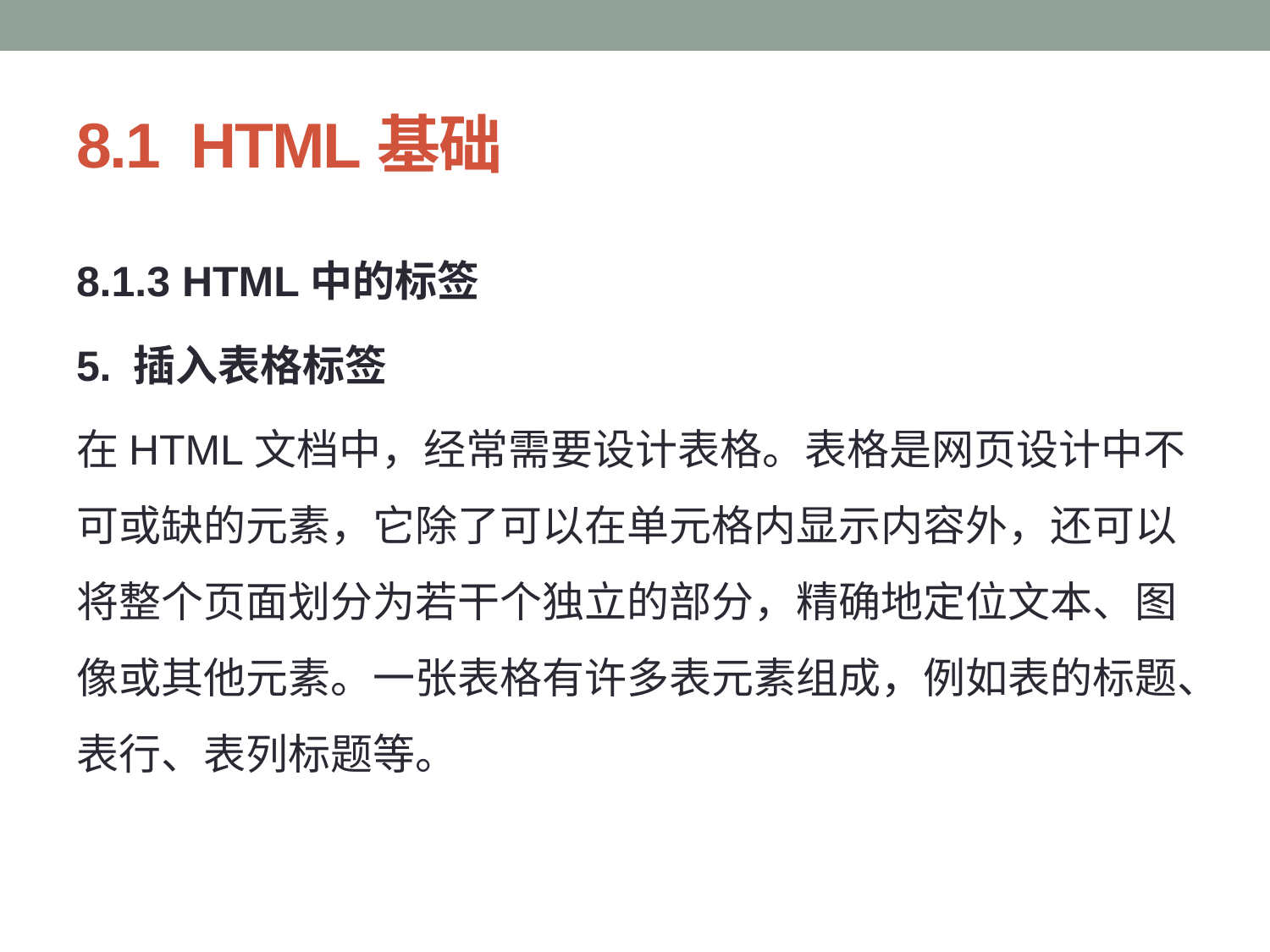

# 8.1  HTML基础
8.1.3 HTML中的标签
5. 插入表格标签
在HTML文档中，经常需要设计表格。表格是网页设计中不可或缺的元素，它除了可以在单元格内显示内容外，还可以将整个页面划分为若干个独立的部分，精确地定位文本、图像或其他元素。一张表格有许多表元素组成，例如表的标题、表行、表列标题等。